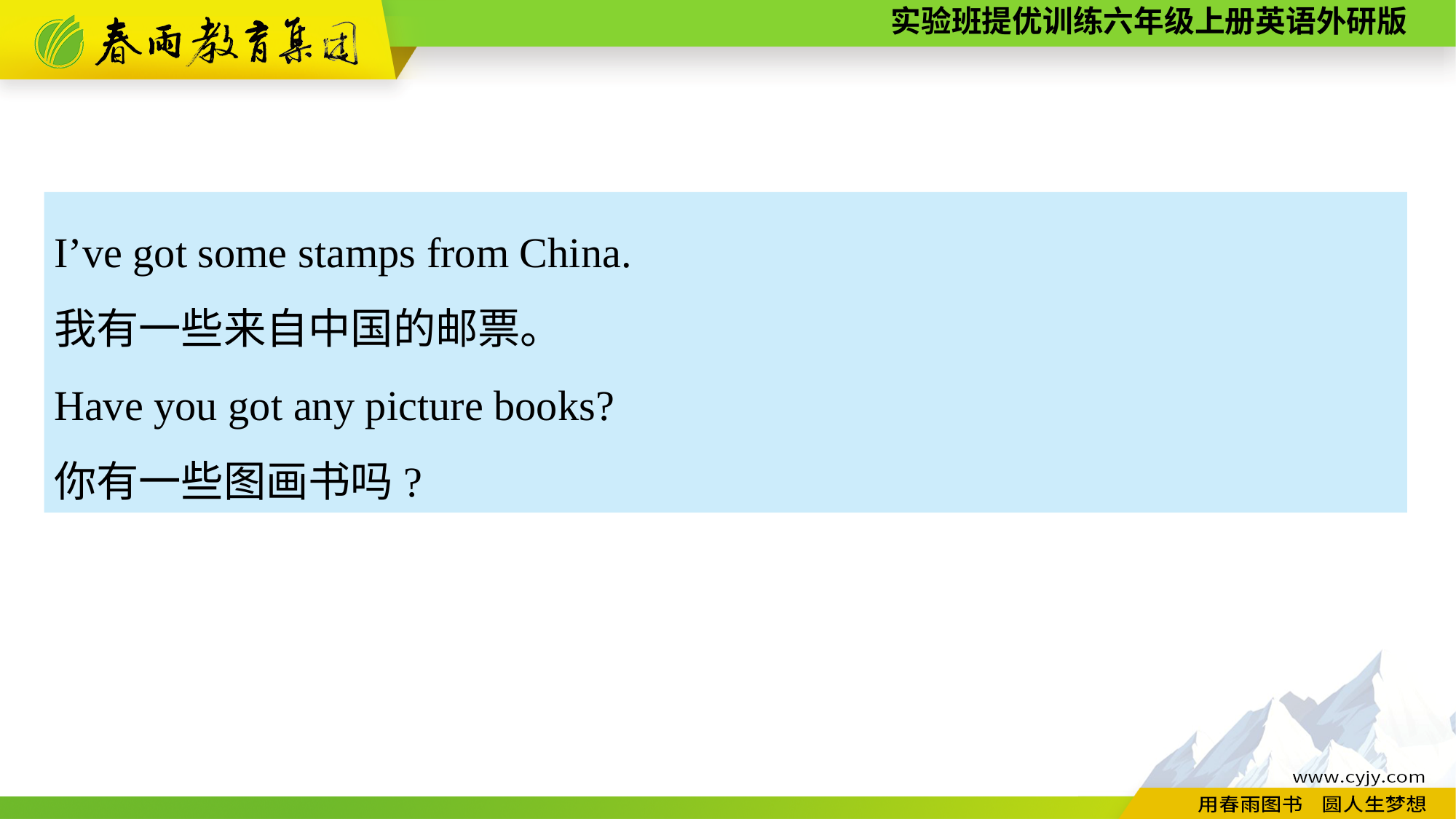

I’ve got some stamps from China.
我有一些来自中国的邮票。
Have you got any picture books?
你有一些图画书吗?